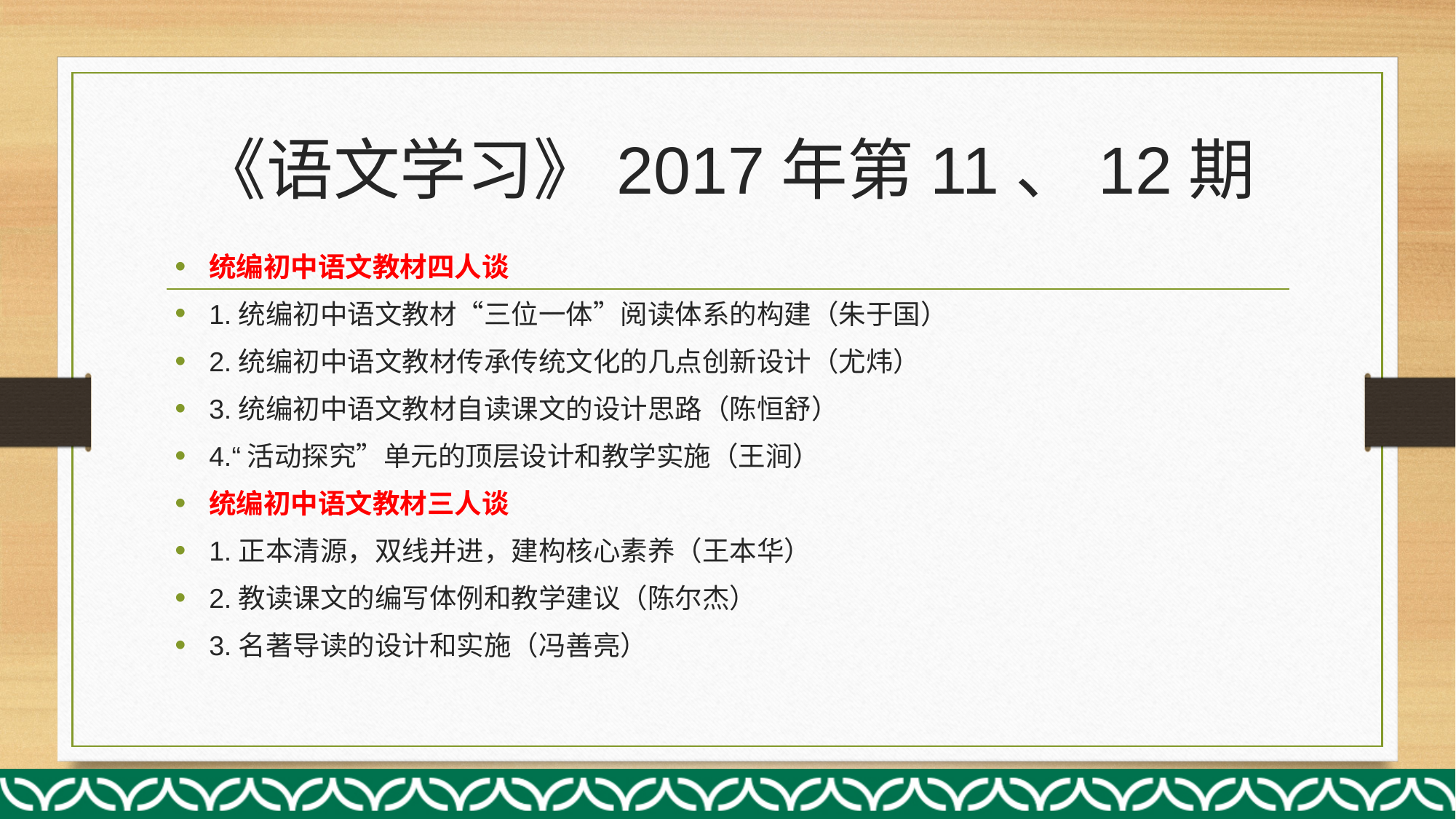

# 《语文学习》2017年第11、12期
统编初中语文教材四人谈
1.统编初中语文教材“三位一体”阅读体系的构建（朱于国）
2.统编初中语文教材传承传统文化的几点创新设计（尤炜）
3.统编初中语文教材自读课文的设计思路（陈恒舒）
4.“活动探究”单元的顶层设计和教学实施（王涧）
统编初中语文教材三人谈
1.正本清源，双线并进，建构核心素养（王本华）
2.教读课文的编写体例和教学建议（陈尔杰）
3.名著导读的设计和实施（冯善亮）